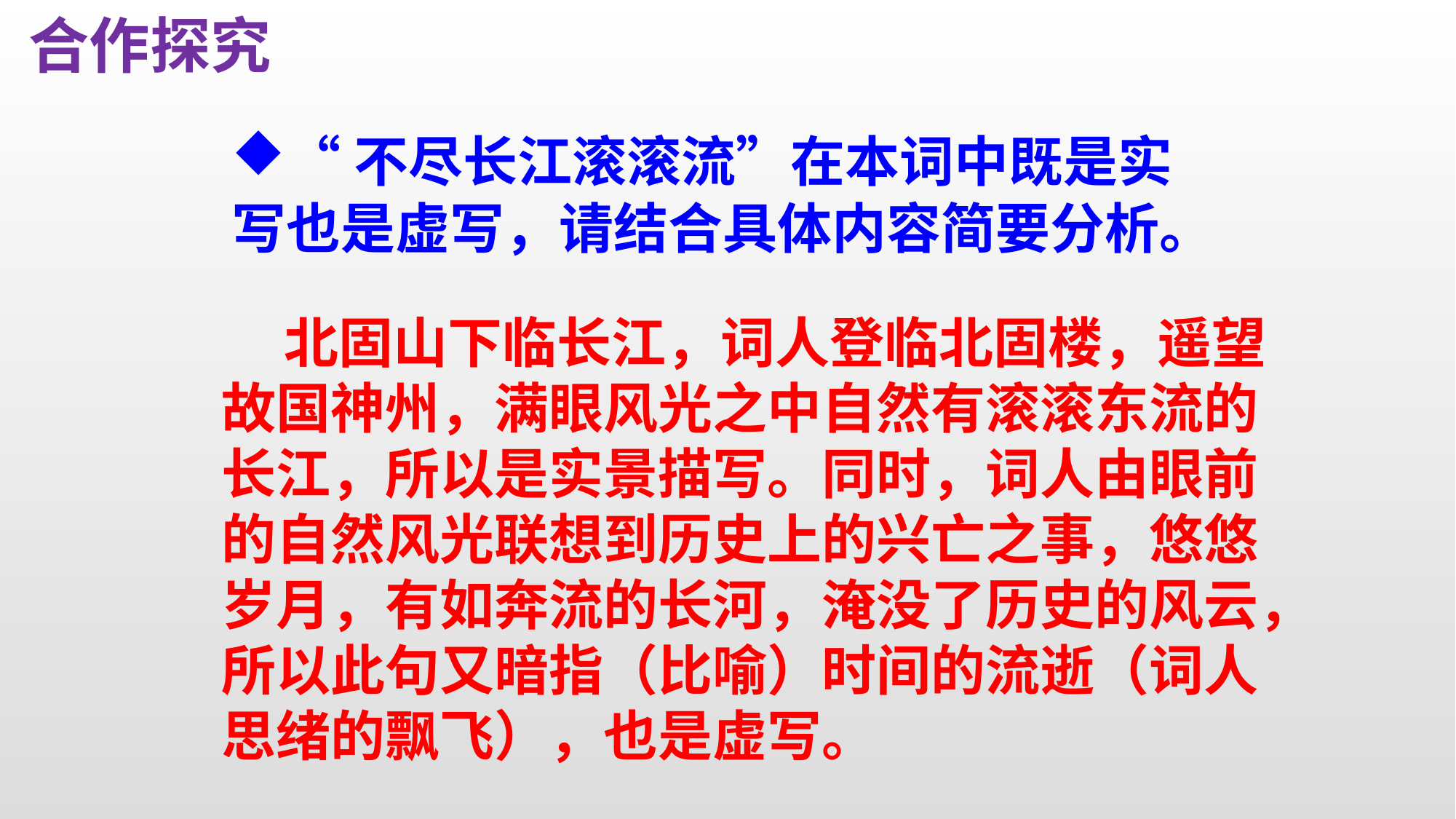

合作探究
“不尽长江滚滚流”在本词中既是实写也是虚写，请结合具体内容简要分析。
    北固山下临长江，词人登临北固楼，遥望故国神州，满眼风光之中自然有滚滚东流的长江，所以是实景描写。同时，词人由眼前的自然风光联想到历史上的兴亡之事，悠悠岁月，有如奔流的长河，淹没了历史的风云，所以此句又暗指（比喻）时间的流逝（词人思绪的飘飞），也是虚写。